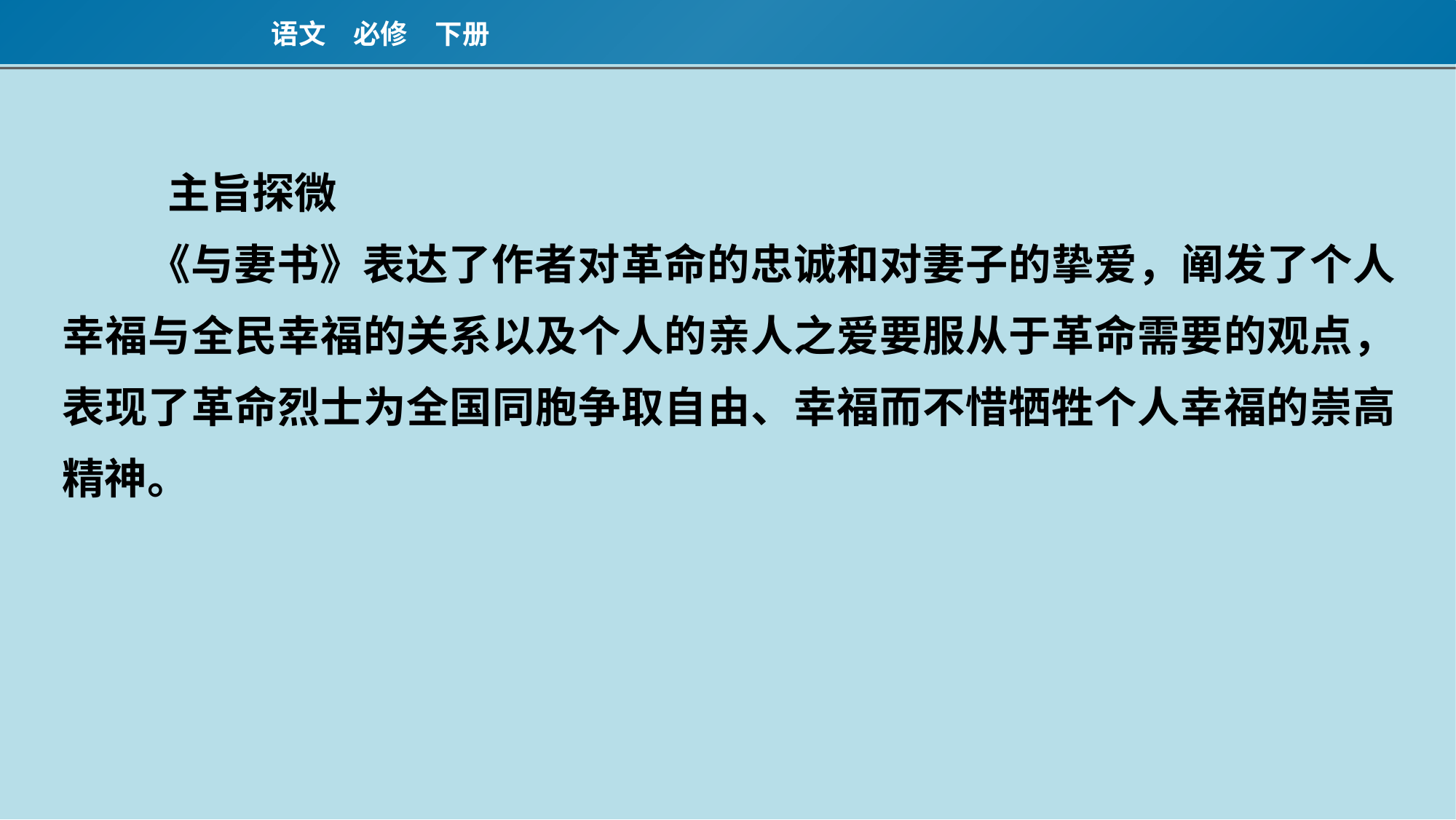

主旨探微
《与妻书》表达了作者对革命的忠诚和对妻子的挚爱，阐发了个人幸福与全民幸福的关系以及个人的亲人之爱要服从于革命需要的观点，表现了革命烈士为全国同胞争取自由、幸福而不惜牺牲个人幸福的崇高精神。